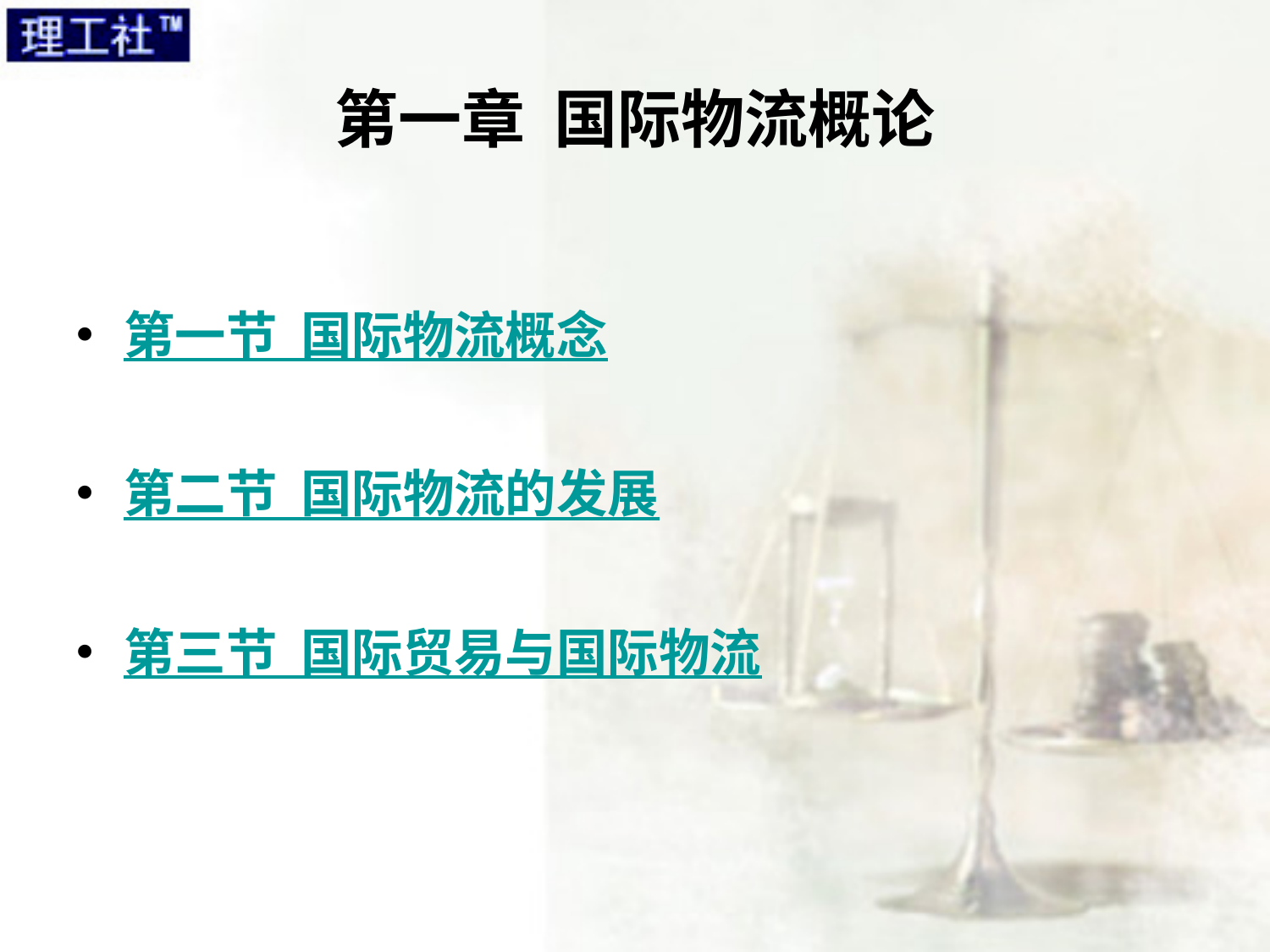

# 第一章  国际物流概论
第一节  国际物流概念
第二节  国际物流的发展
第三节  国际贸易与国际物流